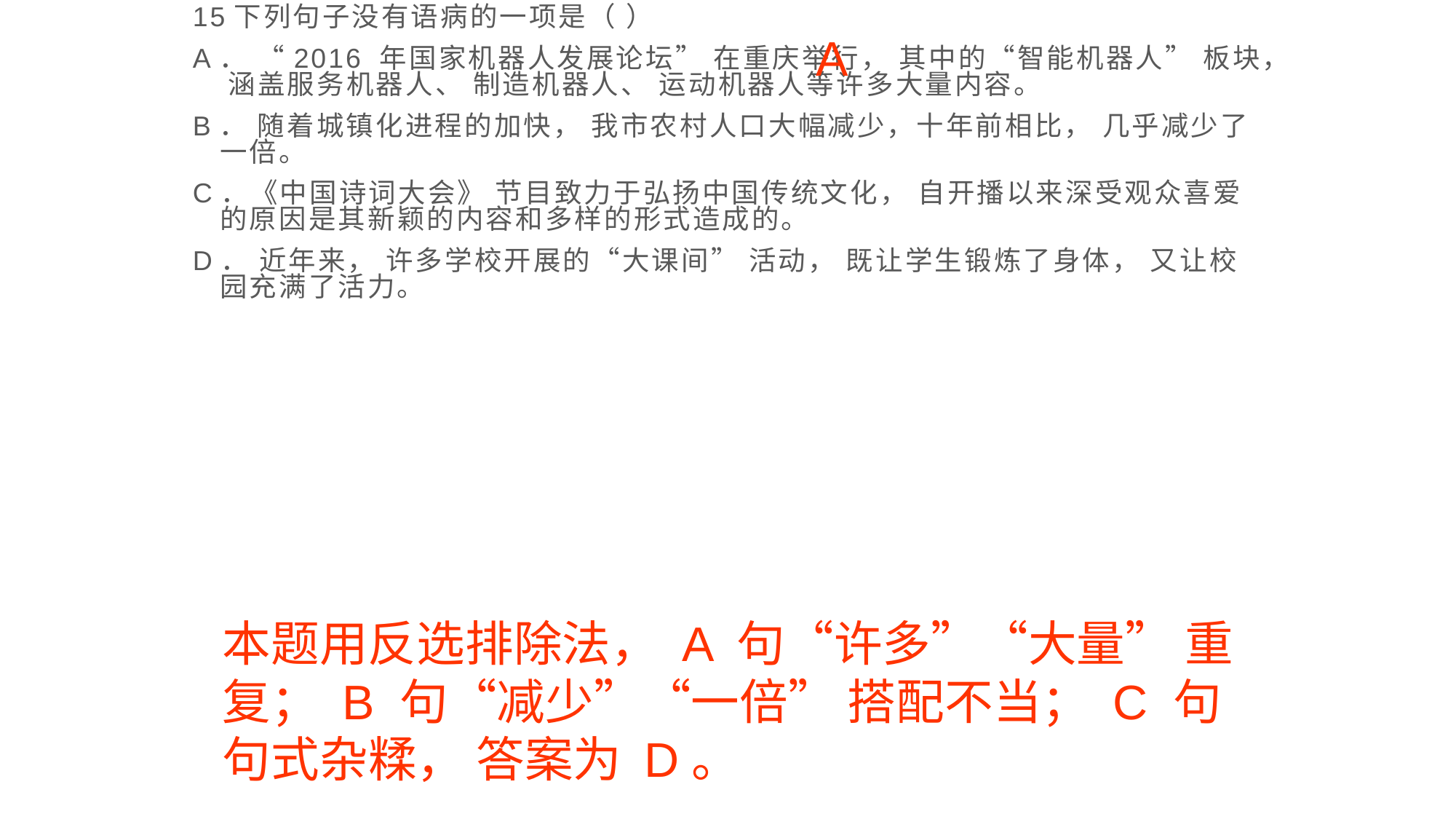

15下列句子没有语病的一项是（ ）
A． “2016 年国家机器人发展论坛” 在重庆举行， 其中的“智能机器人” 板块， 涵盖服务机器人、 制造机器人、 运动机器人等许多大量内容。
B． 随着城镇化进程的加快， 我市农村人口大幅减少，十年前相比， 几乎减少了一倍。
C．《中国诗词大会》 节目致力于弘扬中国传统文化， 自开播以来深受观众喜爱的原因是其新颖的内容和多样的形式造成的。
D． 近年来， 许多学校开展的“大课间” 活动， 既让学生锻炼了身体， 又让校园充满了活力。
A
本题用反选排除法， A 句“许多”“大量” 重复； B 句“减少”“一倍” 搭配不当； C 句句式杂糅， 答案为 D。